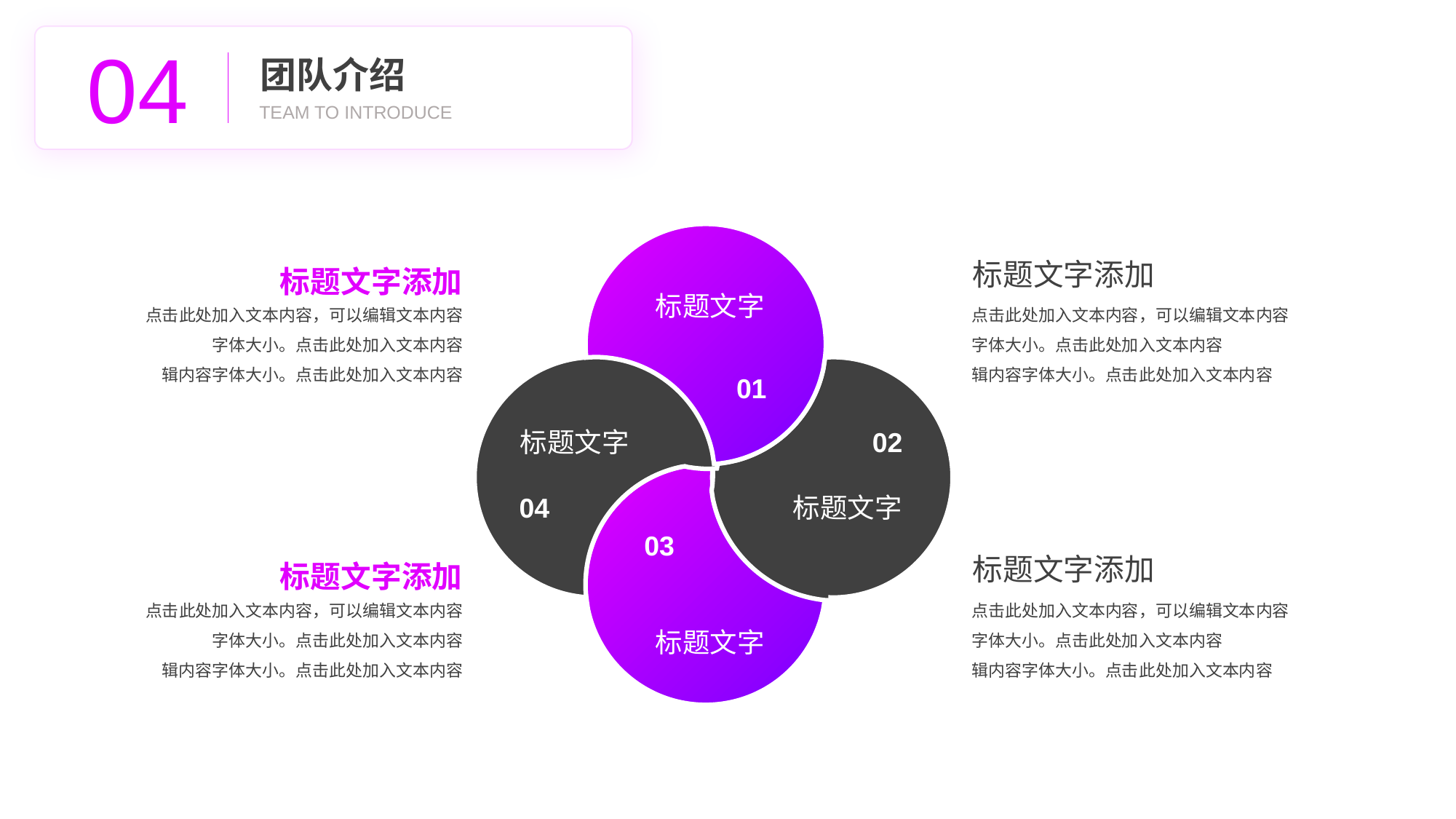

04
团队介绍
TEAM TO INTRODUCE

标题文字添加
点击此处加入文本内容，可以编辑文本内容
字体大小。点击此处加入文本内容
辑内容字体大小。点击此处加入文本内容
标题文字
01
标题文字添加
点击此处加入文本内容，可以编辑文本内容
字体大小。点击此处加入文本内容
辑内容字体大小。点击此处加入文本内容

02
标题文字

标题文字
04
标题文字添加
点击此处加入文本内容，可以编辑文本内容
字体大小。点击此处加入文本内容
辑内容字体大小。点击此处加入文本内容

03
标题文字添加
点击此处加入文本内容，可以编辑文本内容
字体大小。点击此处加入文本内容
辑内容字体大小。点击此处加入文本内容
标题文字